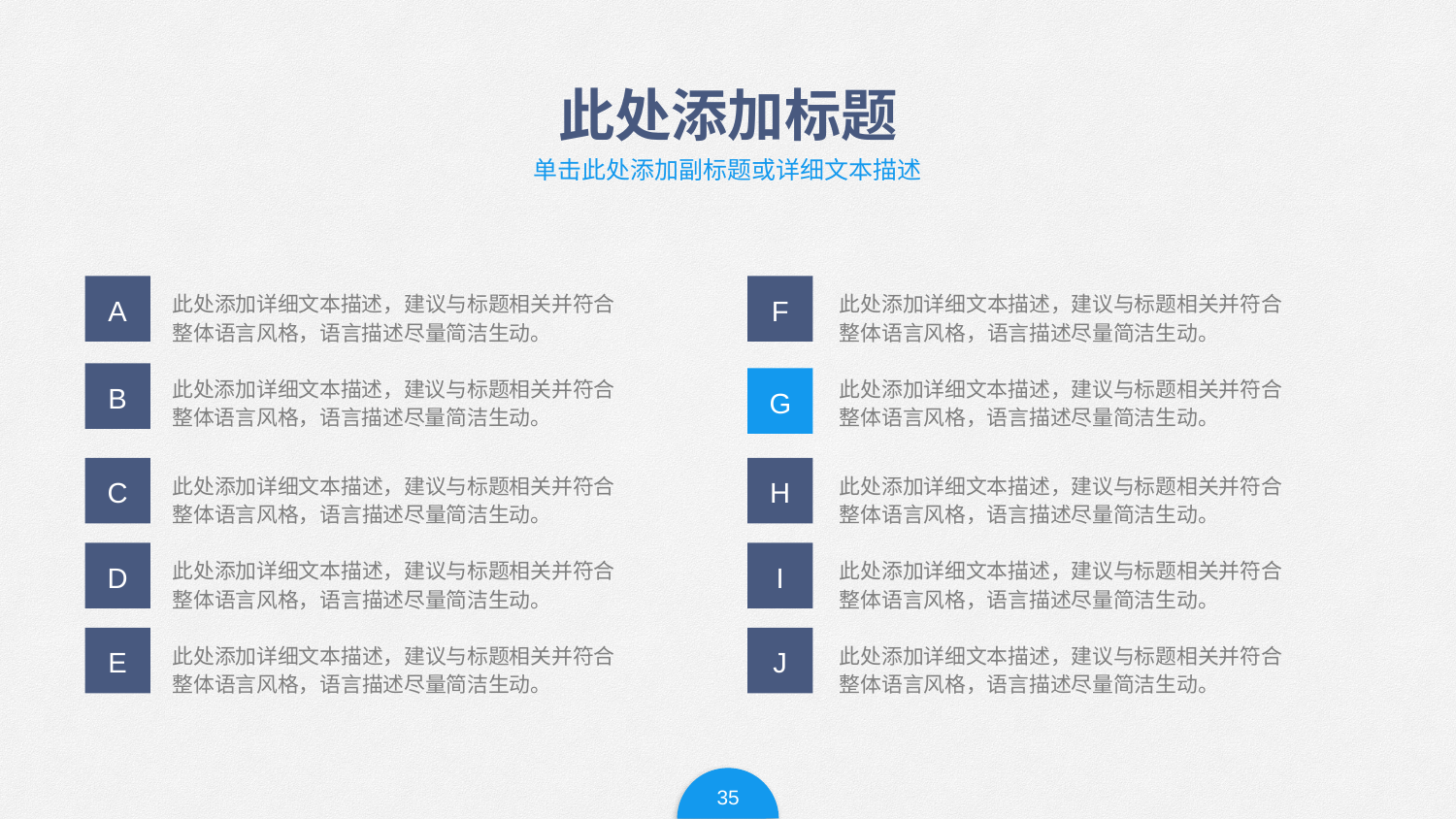

# 此处添加标题
单击此处添加副标题或详细文本描述
A
F
此处添加详细文本描述，建议与标题相关并符合整体语言风格，语言描述尽量简洁生动。
此处添加详细文本描述，建议与标题相关并符合整体语言风格，语言描述尽量简洁生动。
B
G
此处添加详细文本描述，建议与标题相关并符合整体语言风格，语言描述尽量简洁生动。
此处添加详细文本描述，建议与标题相关并符合整体语言风格，语言描述尽量简洁生动。
C
H
此处添加详细文本描述，建议与标题相关并符合整体语言风格，语言描述尽量简洁生动。
此处添加详细文本描述，建议与标题相关并符合整体语言风格，语言描述尽量简洁生动。
D
I
此处添加详细文本描述，建议与标题相关并符合整体语言风格，语言描述尽量简洁生动。
此处添加详细文本描述，建议与标题相关并符合整体语言风格，语言描述尽量简洁生动。
E
J
此处添加详细文本描述，建议与标题相关并符合整体语言风格，语言描述尽量简洁生动。
此处添加详细文本描述，建议与标题相关并符合整体语言风格，语言描述尽量简洁生动。
35